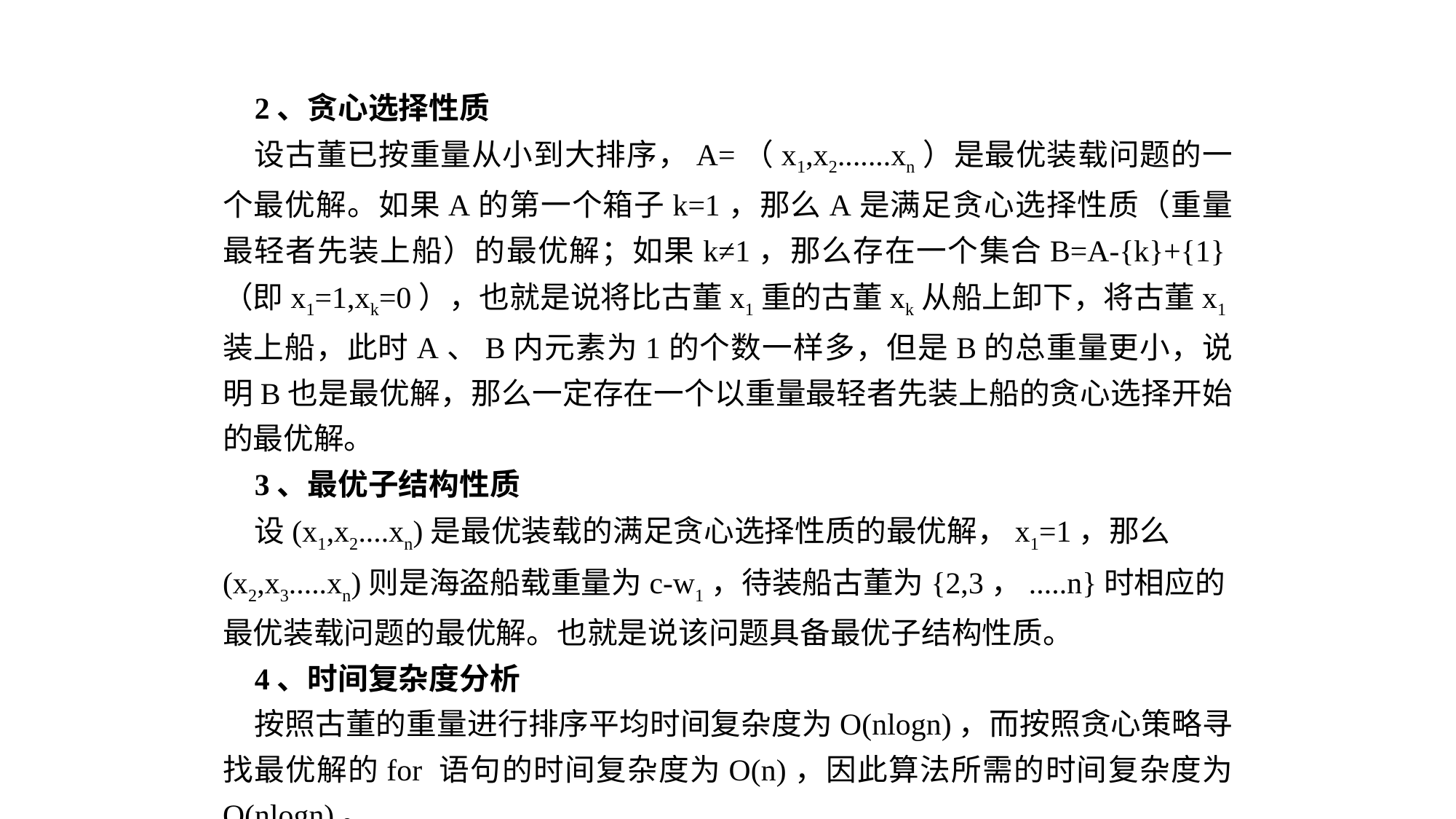

2、贪心选择性质
设古董已按重量从小到大排序，A=（x1,x2.......xn）是最优装载问题的一个最优解。如果A的第一个箱子k=1，那么A是满足贪心选择性质（重量最轻者先装上船）的最优解；如果k≠1，那么存在一个集合B=A-{k}+{1}（即x1=1,xk=0），也就是说将比古董x1重的古董xk从船上卸下，将古董x1装上船，此时A、B内元素为1的个数一样多，但是B的总重量更小，说明B也是最优解，那么一定存在一个以重量最轻者先装上船的贪心选择开始的最优解。
3、最优子结构性质
设(x1,x2....xn)是最优装载的满足贪心选择性质的最优解，x1=1，那么(x2,x3.....xn)则是海盗船载重量为c-w1，待装船古董为{2,3，.....n}时相应的最优装载问题的最优解。也就是说该问题具备最优子结构性质。
4、时间复杂度分析
按照古董的重量进行排序平均时间复杂度为O(nlogn)，而按照贪心策略寻找最优解的for 语句的时间复杂度为O(n)，因此算法所需的时间复杂度为 O(nlogn)。